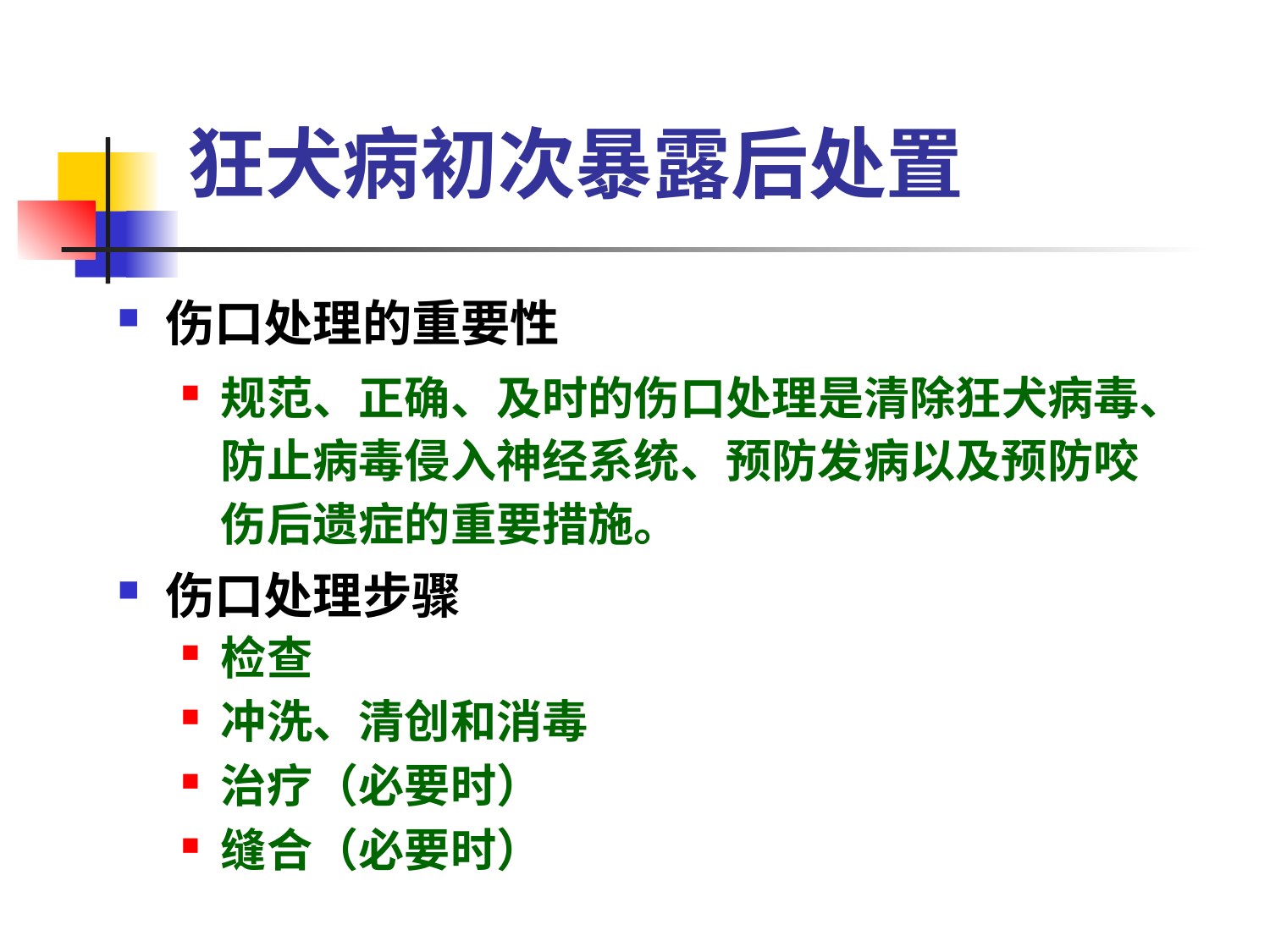

# 狂犬病初次暴露后处置
伤口处理的重要性
规范、正确、及时的伤口处理是清除狂犬病毒、防止病毒侵入神经系统、预防发病以及预防咬伤后遗症的重要措施。
伤口处理步骤
检查
冲洗、清创和消毒
治疗（必要时）
缝合（必要时）